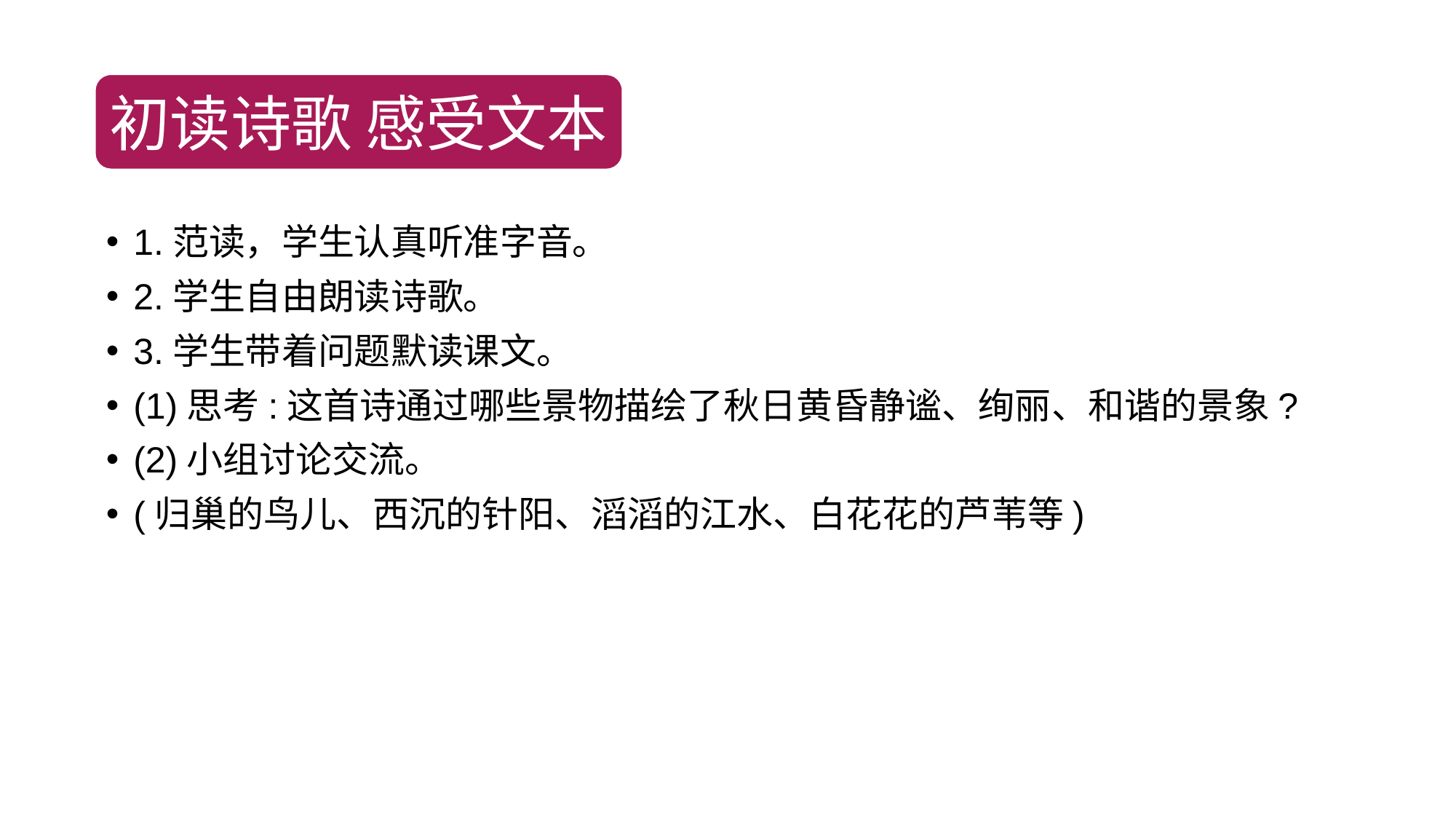

初读诗歌 感受文本
1.范读，学生认真听准字音。
2.学生自由朗读诗歌。
3.学生带着问题默读课文。
(1)思考:这首诗通过哪些景物描绘了秋日黄昏静谧、绚丽、和谐的景象?
(2)小组讨论交流。
(归巢的鸟儿、西沉的针阳、滔滔的江水、白花花的芦苇等)